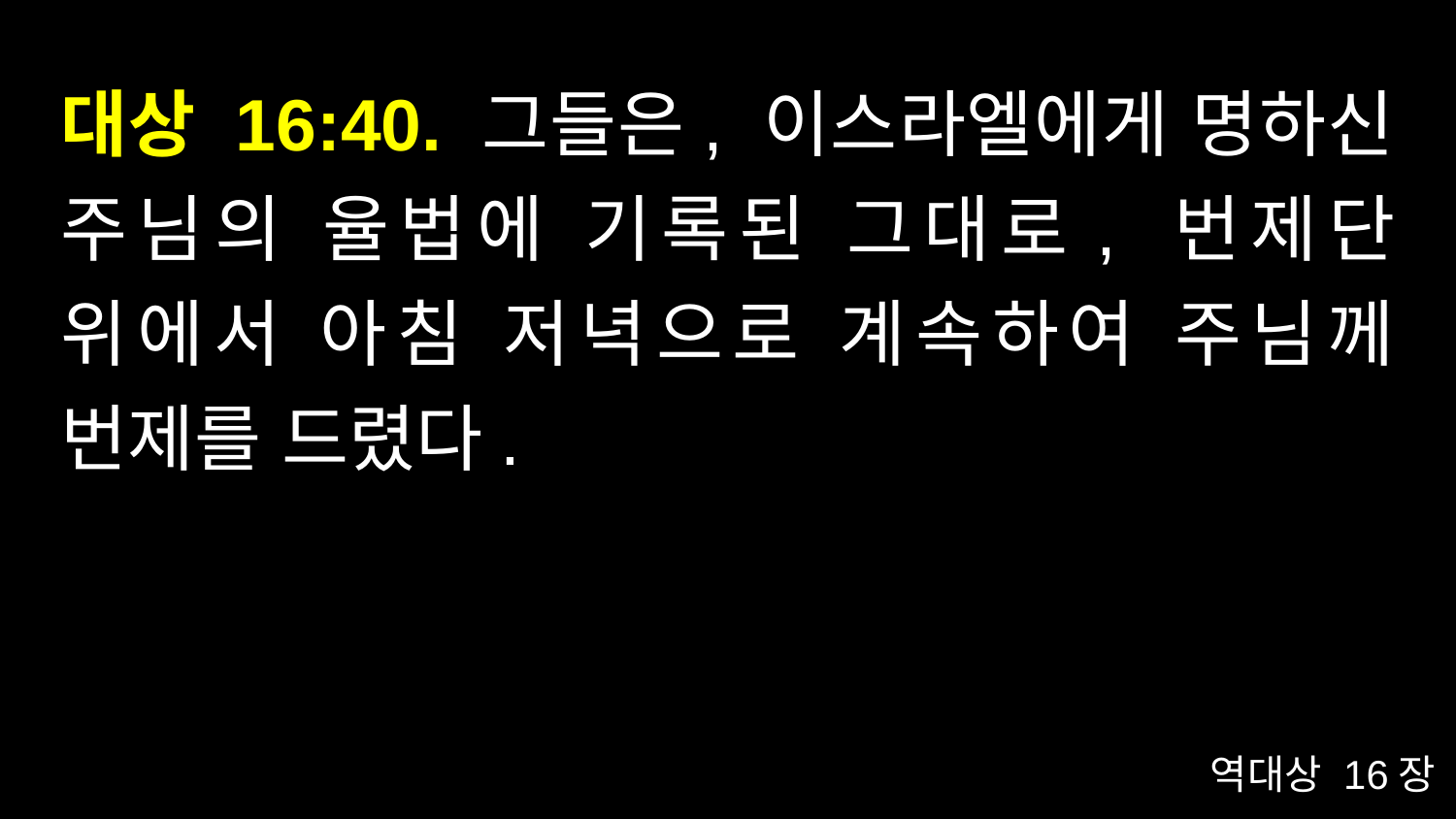

# 대상 16:40. 그들은, 이스라엘에게 명하신 주님의 율법에 기록된 그대로, 번제단 위에서 아침 저녁으로 계속하여 주님께 번제를 드렸다.
역대상 16장